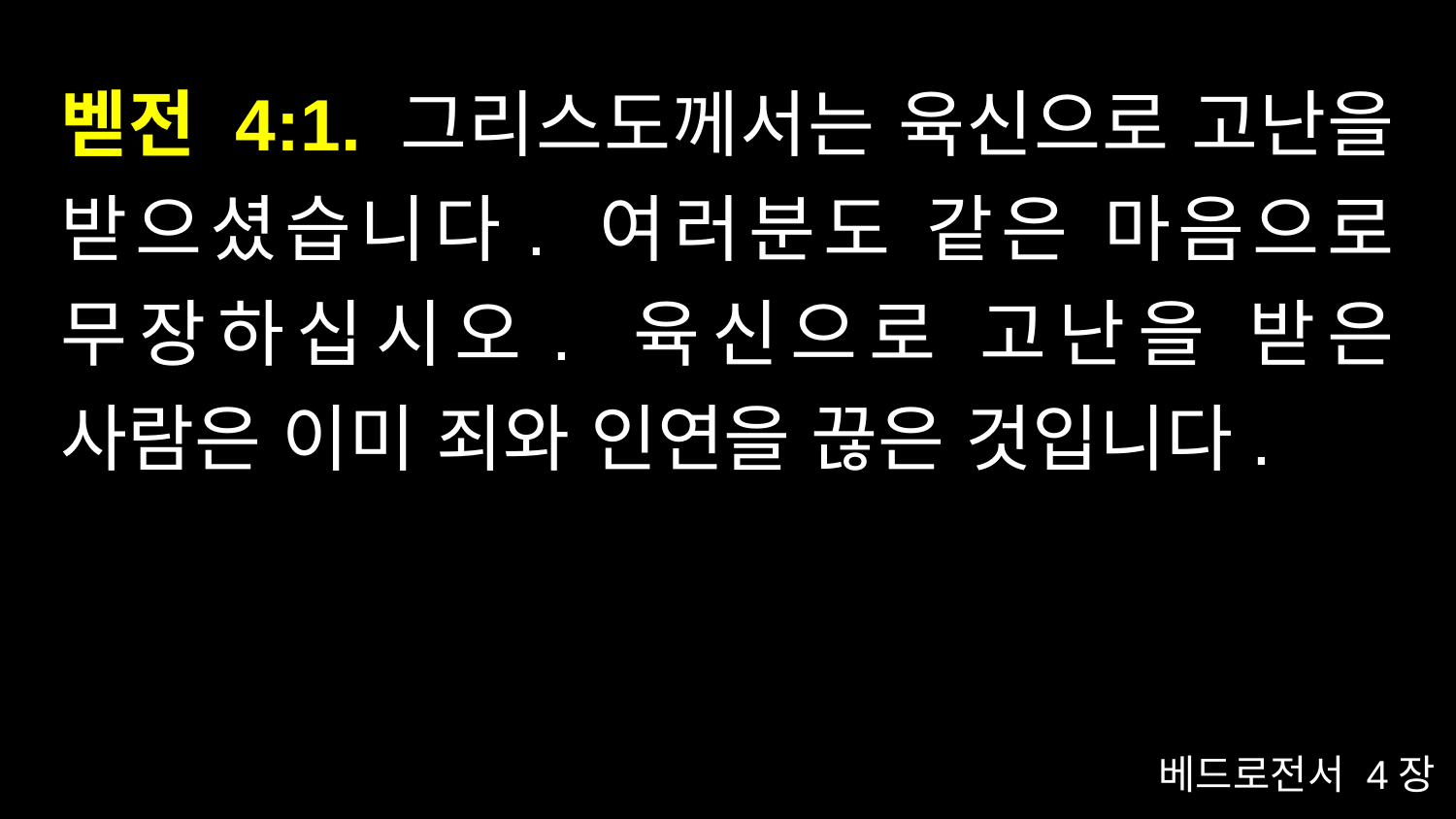

# 벧전 4:1. 그리스도께서는 육신으로 고난을 받으셨습니다. 여러분도 같은 마음으로 무장하십시오. 육신으로 고난을 받은 사람은 이미 죄와 인연을 끊은 것입니다.
베드로전서 4장